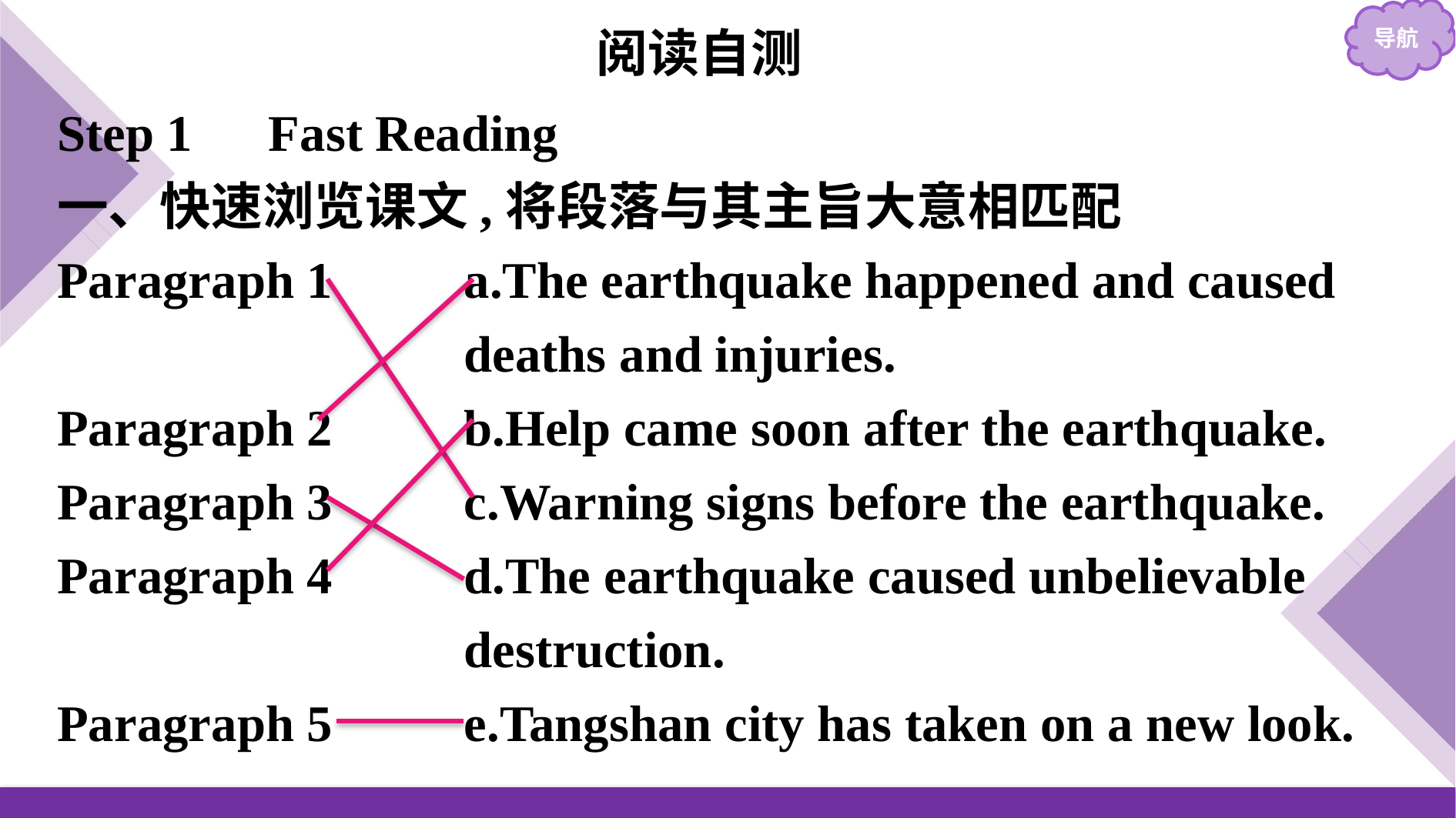

阅读自测
Step 1　Fast Reading
一、快速浏览课文,将段落与其主旨大意相匹配
Paragraph 1　	a.The earthquake happened and caused
				deaths and injuries.
Paragraph 2		b.Help came soon after the earthquake.
Paragraph 3		c.Warning signs before the earthquake.
Paragraph 4		d.The earthquake caused unbelievable
				destruction.
Paragraph 5		e.Tangshan city has taken on a new look.